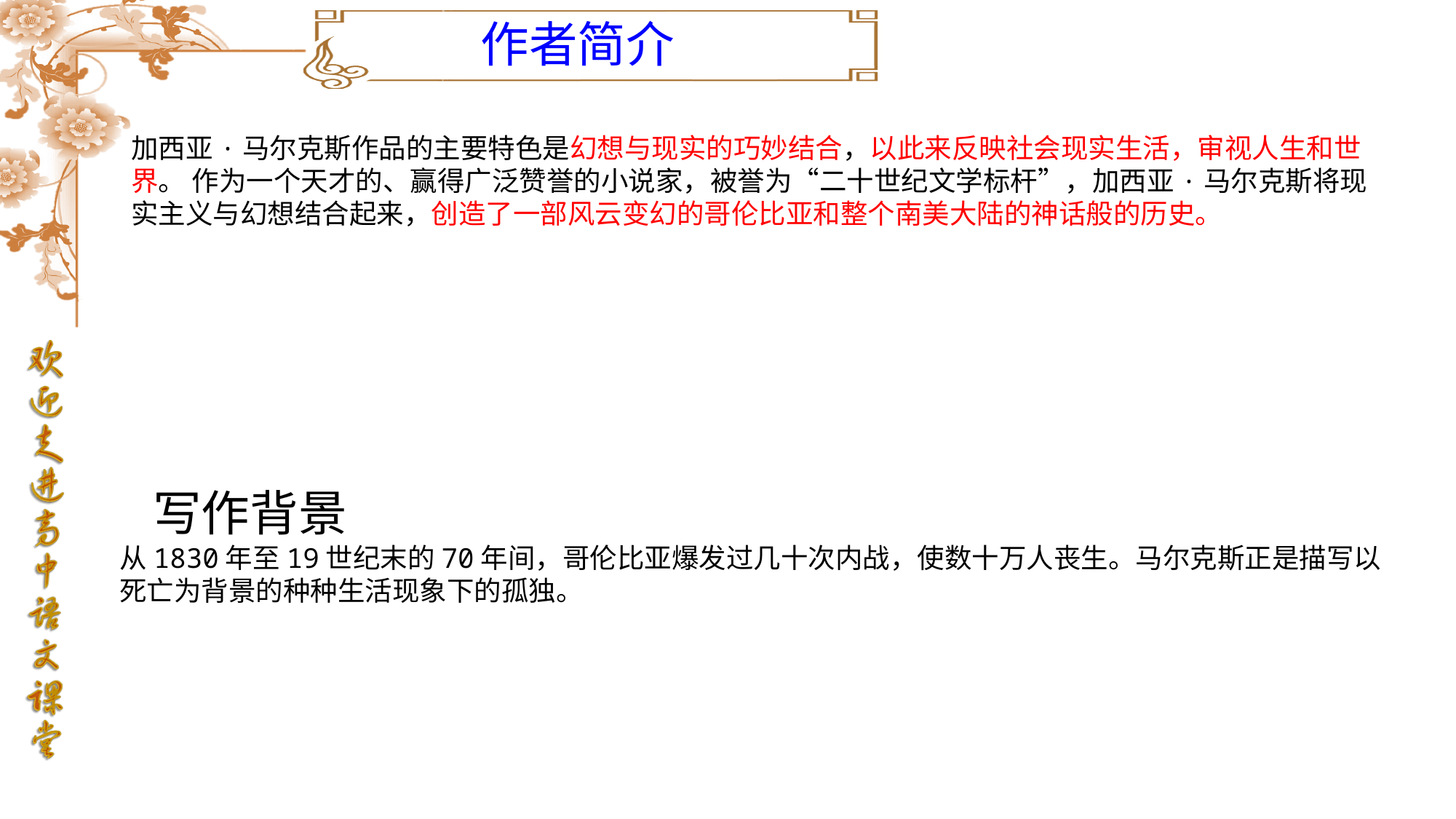

作者简介
加西亚·马尔克斯作品的主要特色是幻想与现实的巧妙结合，以此来反映社会现实生活，审视人生和世界。 作为一个天才的、赢得广泛赞誉的小说家，被誉为“二十世纪文学标杆”，加西亚·马尔克斯将现实主义与幻想结合起来，创造了一部风云变幻的哥伦比亚和整个南美大陆的神话般的历史。
  写作背景
从1830年至19世纪末的70年间，哥伦比亚爆发过几十次内战，使数十万人丧生。马尔克斯正是描写以死亡为背景的种种生活现象下的孤独。